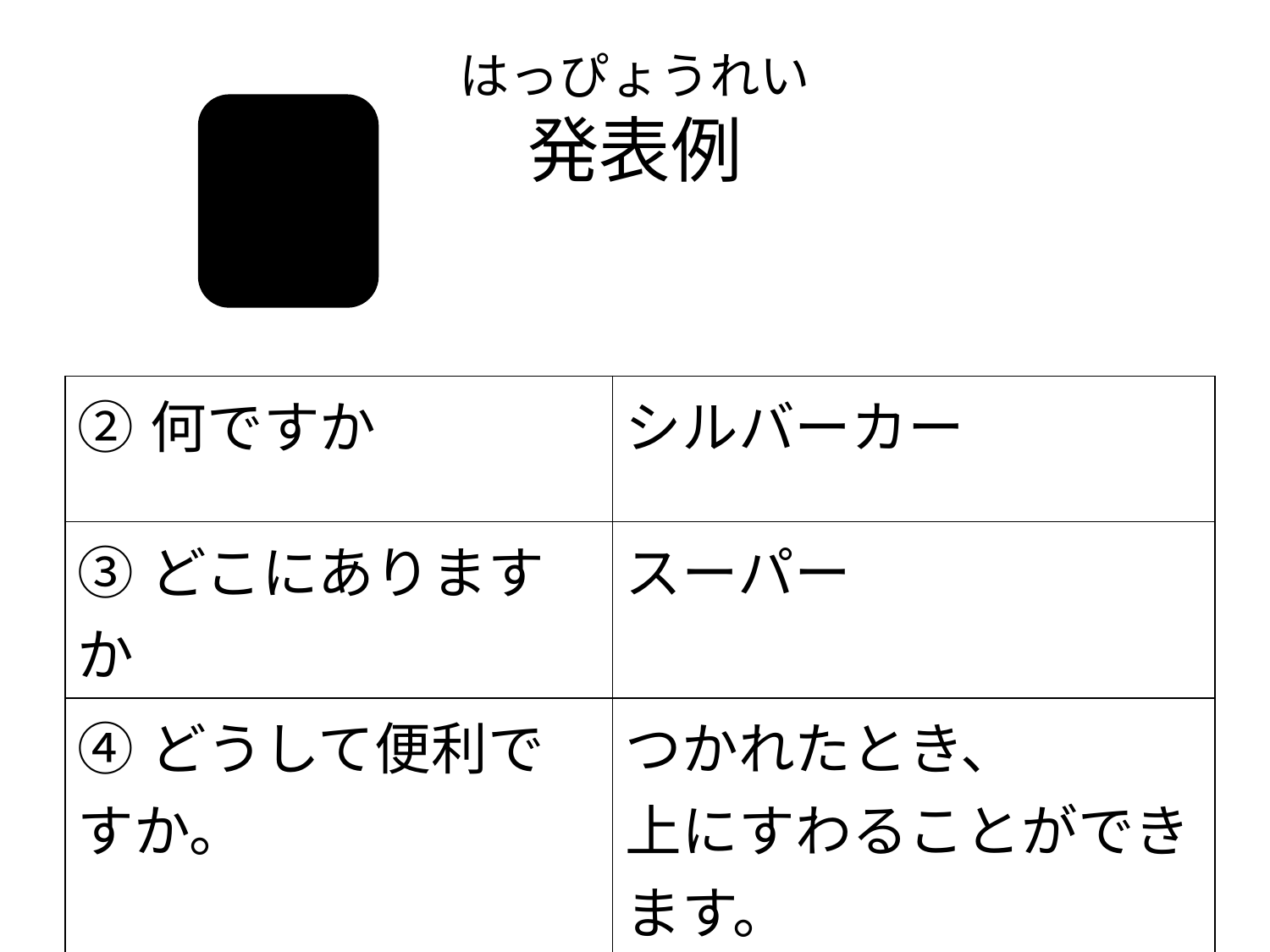

# はっぴょうれい 発表例

| ②何ですか | シルバーカー |
| --- | --- |
| ③どこにありますか | スーパー |
| ④どうして便利ですか。 | つかれたとき、 上にすわることができます。 |